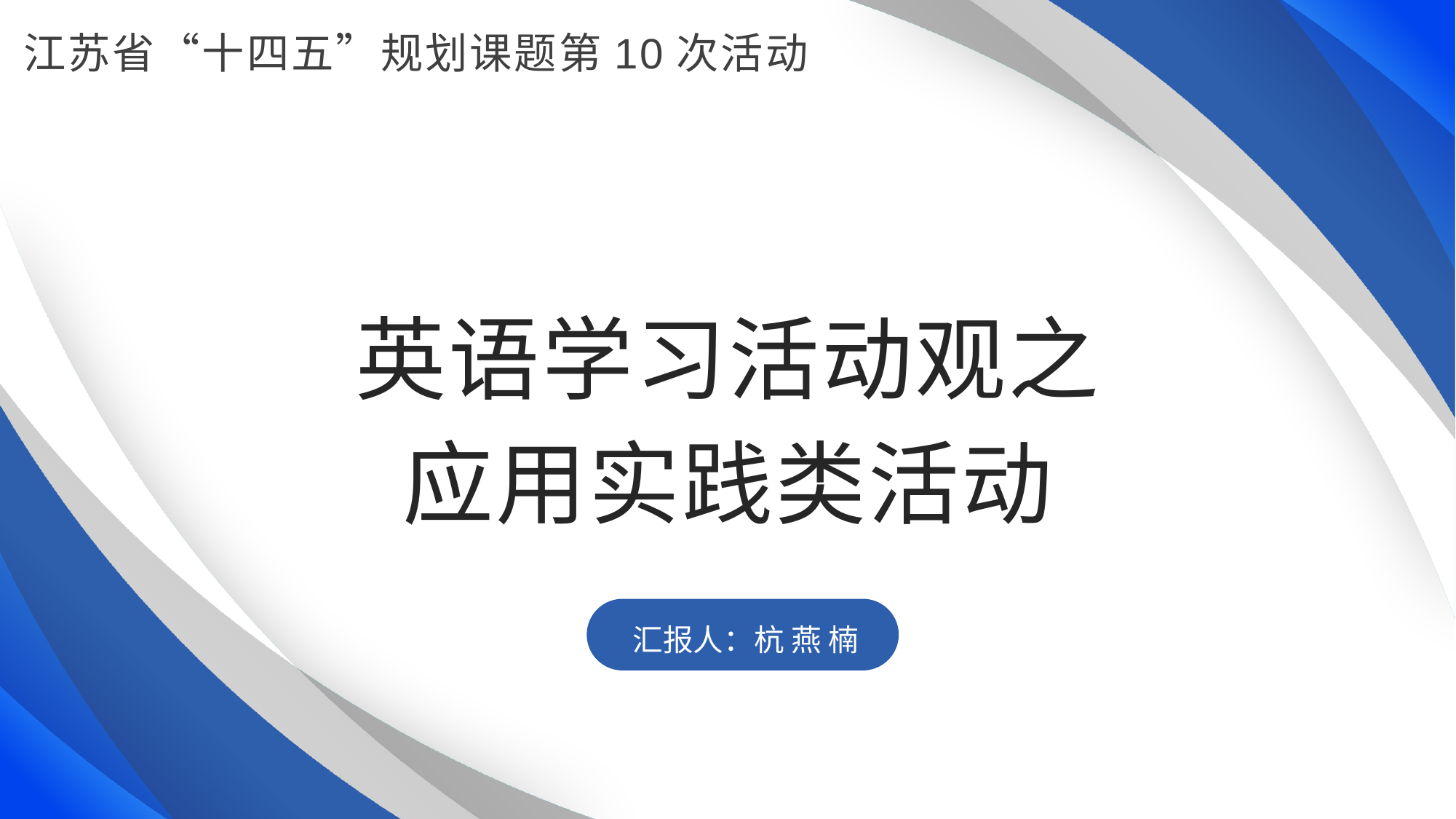

江苏省“十四五”规划课题第10次活动
英语学习活动观之
应用实践类活动

汇报人：杭 燕 楠